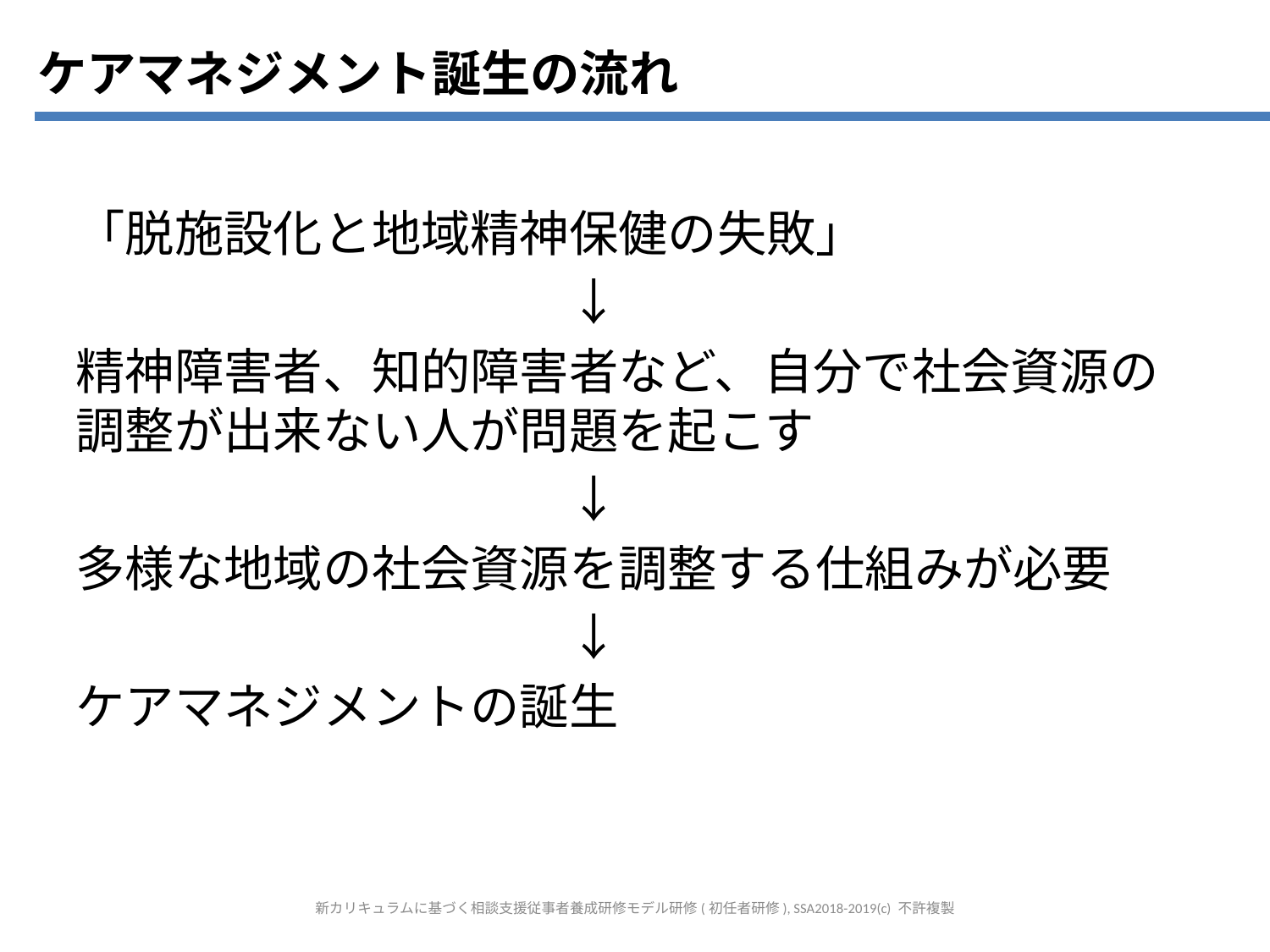

ケアマネジメント誕生の流れ
「脱施設化と地域精神保健の失敗」
　　　　　　　　　　↓
精神障害者、知的障害者など、自分で社会資源の調整が出来ない人が問題を起こす
　　　　　　　　　　↓
多様な地域の社会資源を調整する仕組みが必要
　　　　　　　　　　↓
ケアマネジメントの誕生
新カリキュラムに基づく相談支援従事者養成研修モデル研修(初任者研修), SSA2018-2019(c) 不許複製